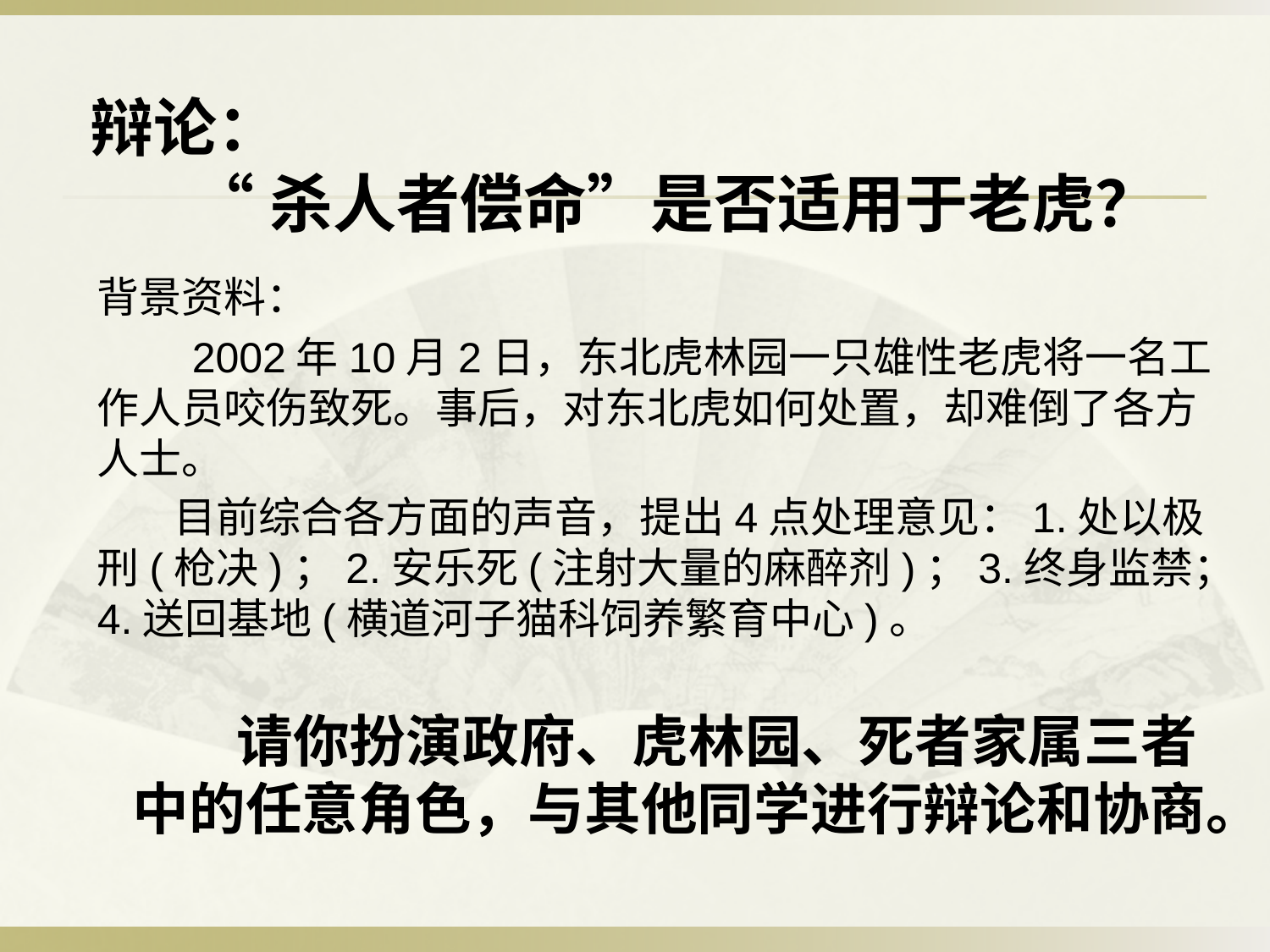

辩论：
       “杀人者偿命”是否适用于老虎？
背景资料：
        2002年10月2日，东北虎林园一只雄性老虎将一名工作人员咬伤致死。事后，对东北虎如何处置，却难倒了各方人士。
       目前综合各方面的声音，提出4点处理意见：1.处以极刑(枪决)；2.安乐死(注射大量的麻醉剂)；3.终身监禁；4.送回基地(横道河子猫科饲养繁育中心)。
       请你扮演政府、虎林园、死者家属三者中的任意角色，与其他同学进行辩论和协商。